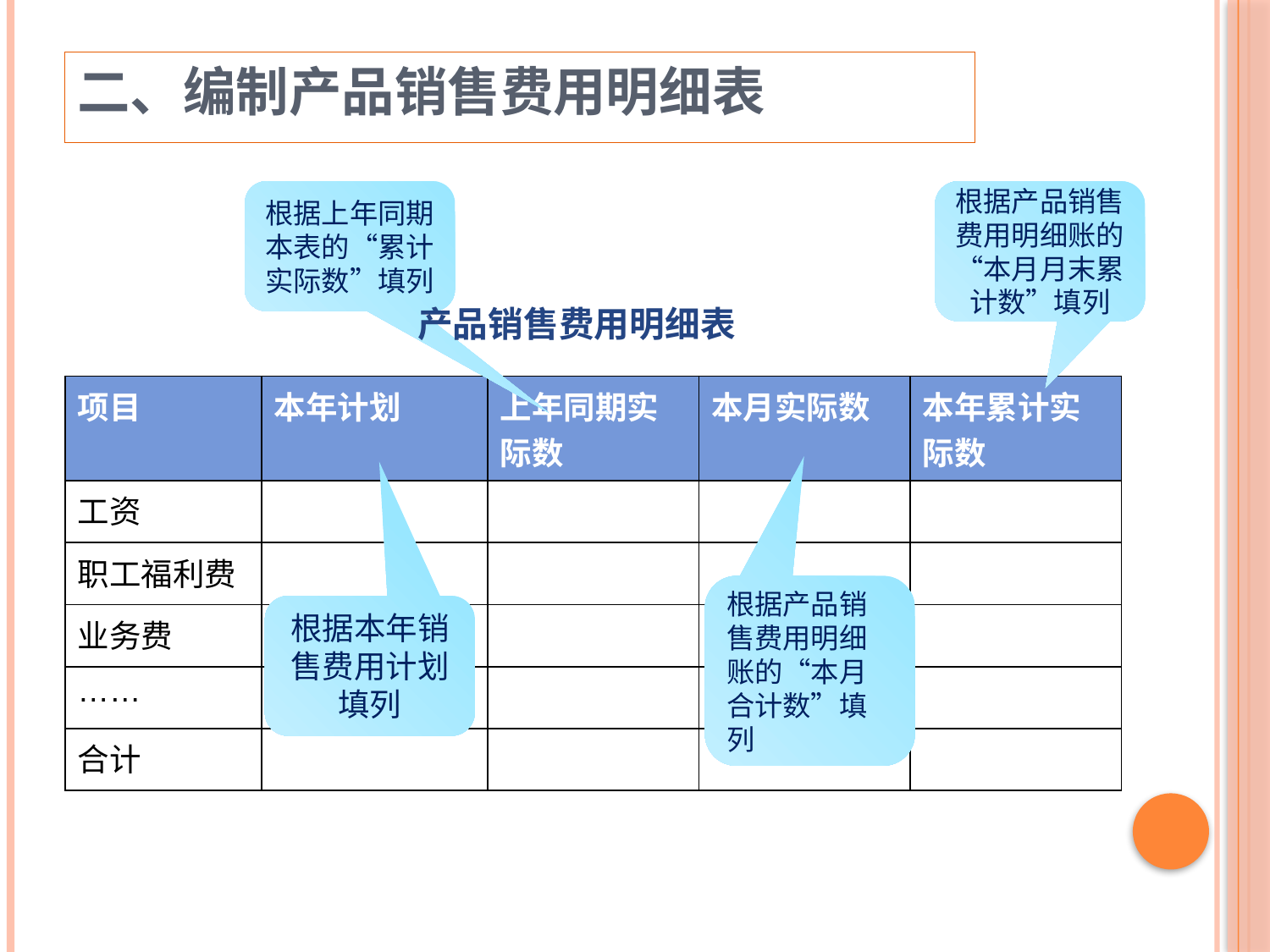

二、编制产品销售费用明细表
根据上年同期本表的“累计实际数”填列
根据产品销售费用明细账的“本月月末累计数”填列
产品销售费用明细表
| 项目 | 本年计划 | 上年同期实际数 | 本月实际数 | 本年累计实际数 |
| --- | --- | --- | --- | --- |
| 工资 |  |  |  |  |
| 职工福利费 |  |  |  |  |
| 业务费 |  |  |  |  |
| …… |  |  |  |  |
| 合计 |  |  |  |  |
根据产品销售费用明细账的“本月合计数”填列
根据本年销售费用计划填列